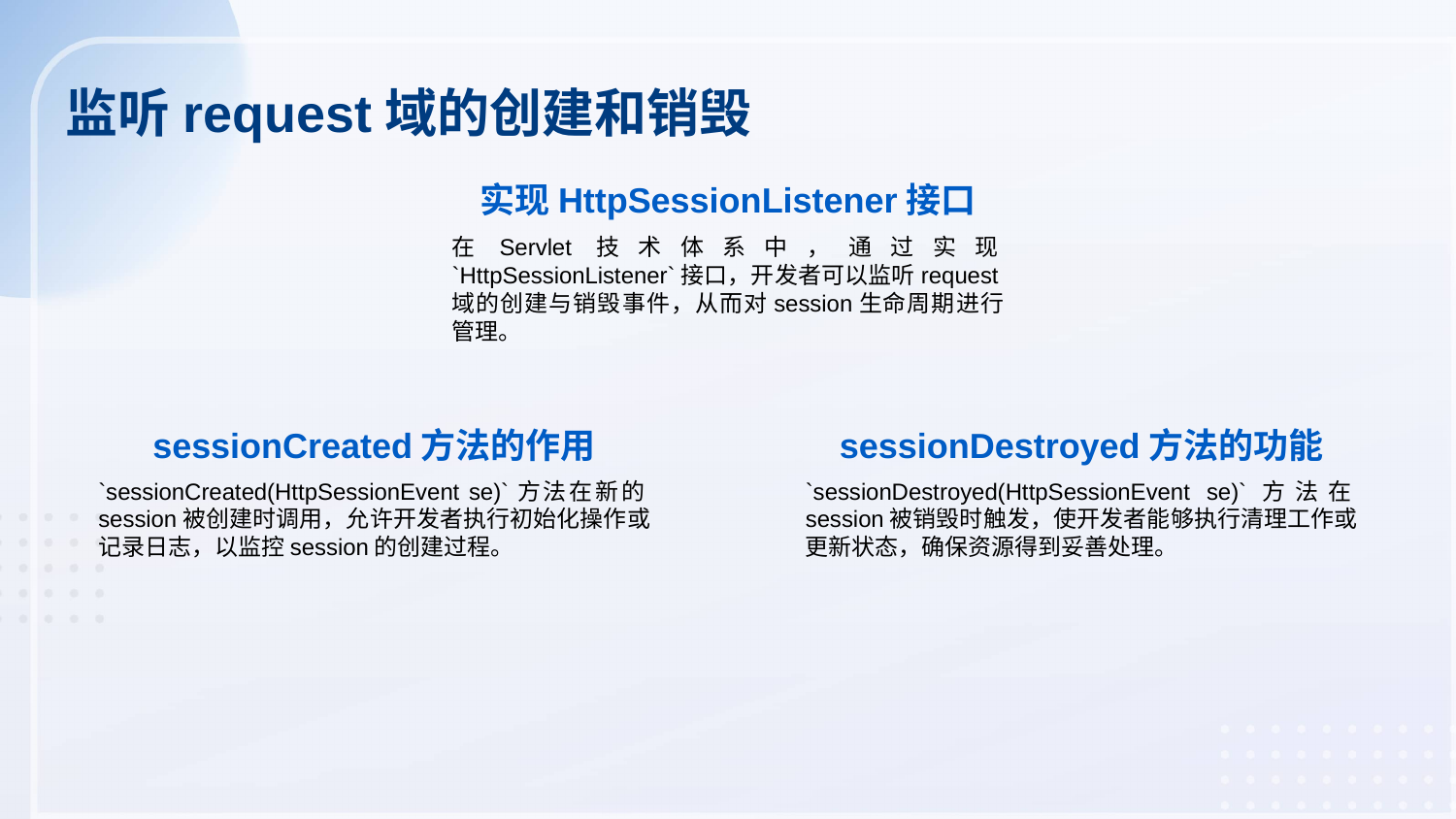

监听request域的创建和销毁
实现HttpSessionListener接口
在Servlet技术体系中，通过实现`HttpSessionListener`接口，开发者可以监听request域的创建与销毁事件，从而对session生命周期进行管理。
sessionCreated方法的作用
sessionDestroyed方法的功能
`sessionCreated(HttpSessionEvent se)`方法在新的session被创建时调用，允许开发者执行初始化操作或记录日志，以监控session的创建过程。
`sessionDestroyed(HttpSessionEvent se)`方法在session被销毁时触发，使开发者能够执行清理工作或更新状态，确保资源得到妥善处理。